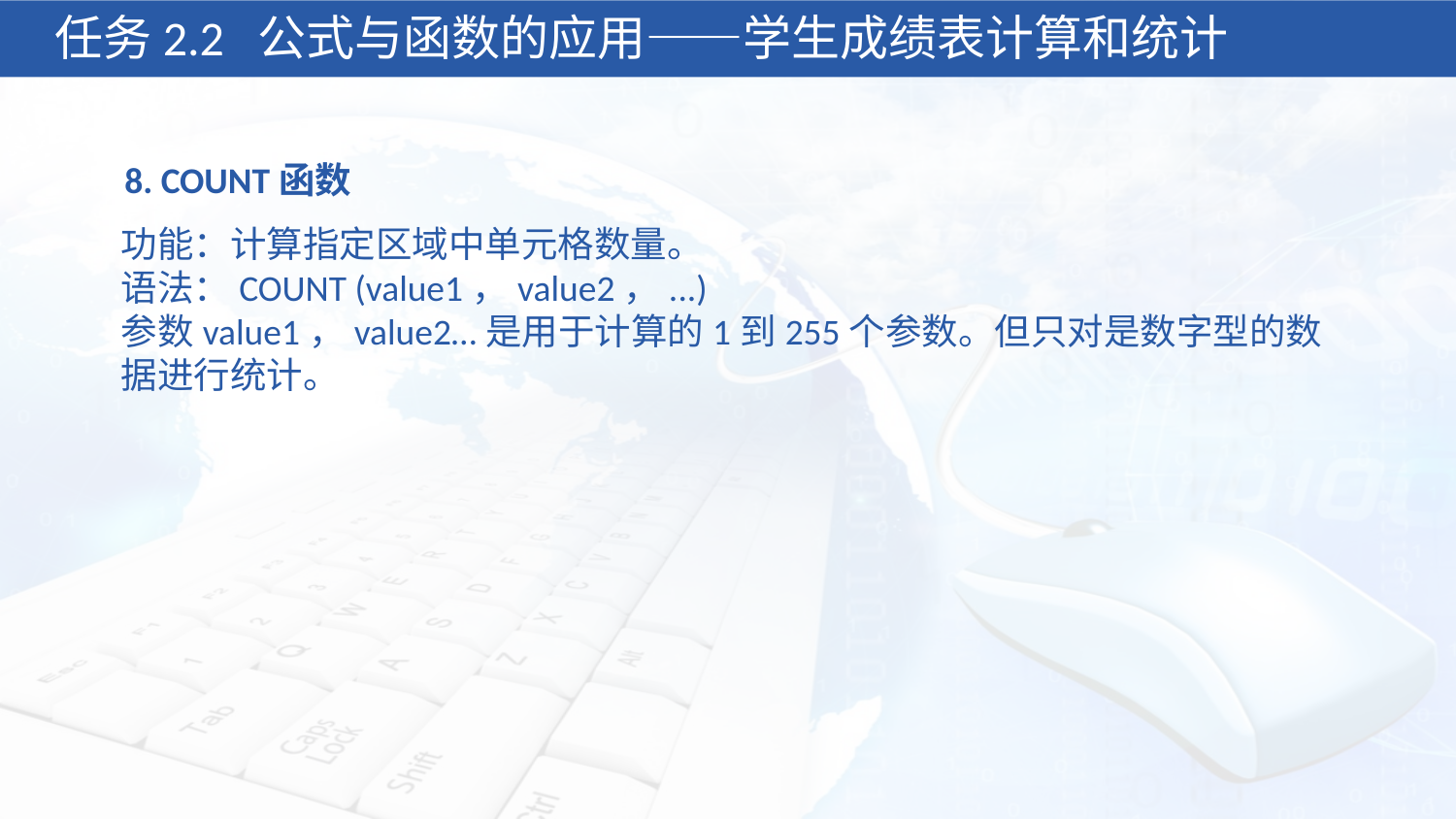

任务2.2  公式与函数的应用——学生成绩表计算和统计
8. COUNT函数
功能：计算指定区域中单元格数量。
语法：COUNT (value1，value2，...)
参数value1，value2…是用于计算的1到255个参数。但只对是数字型的数据进行统计。